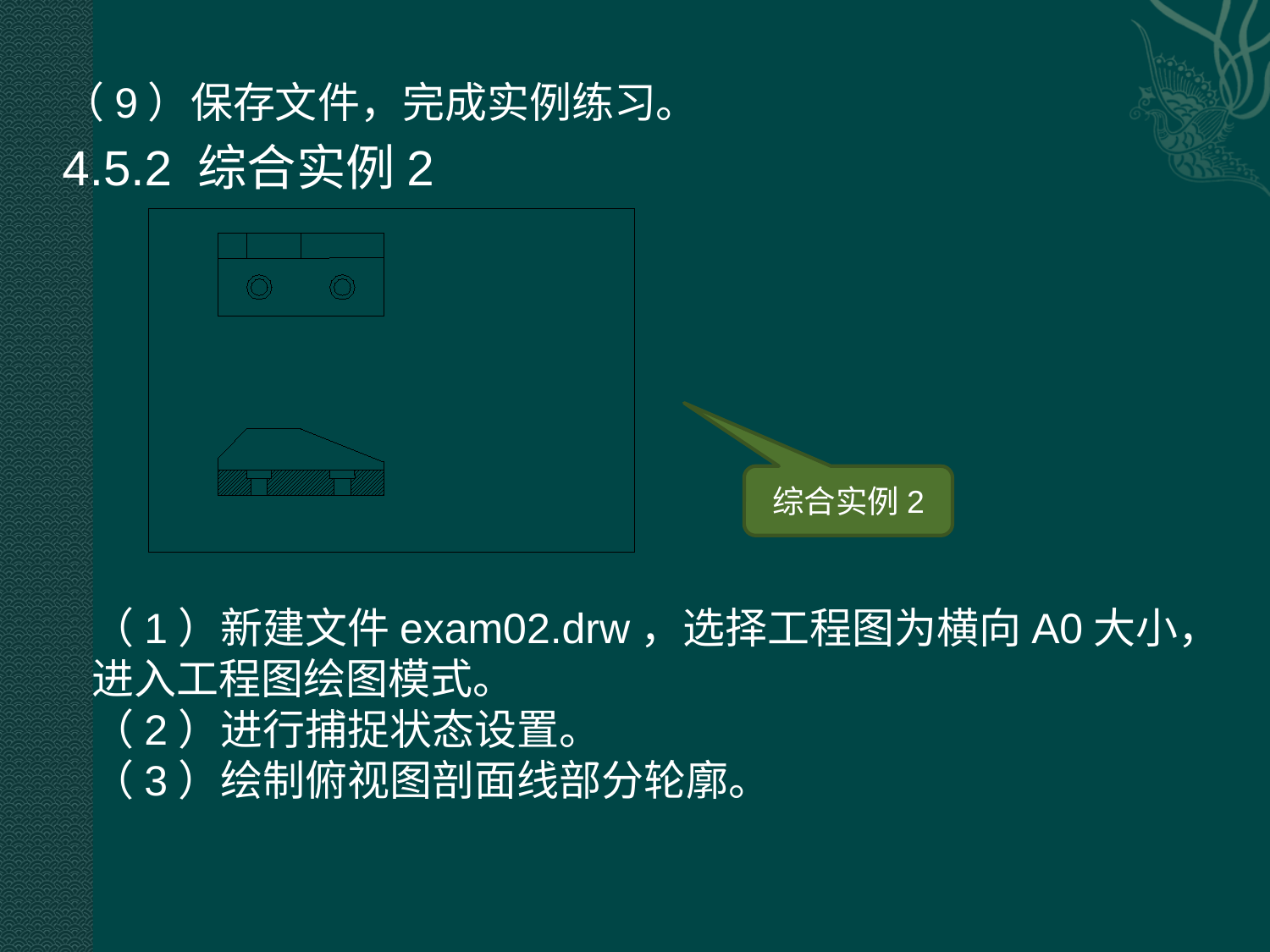

（9）保存文件，完成实例练习。
4.5.2 综合实例2

综合实例2
（1）新建文件exam02.drw，选择工程图为横向A0大小，进入工程图绘图模式。
（2）进行捕捉状态设置。
（3）绘制俯视图剖面线部分轮廓。